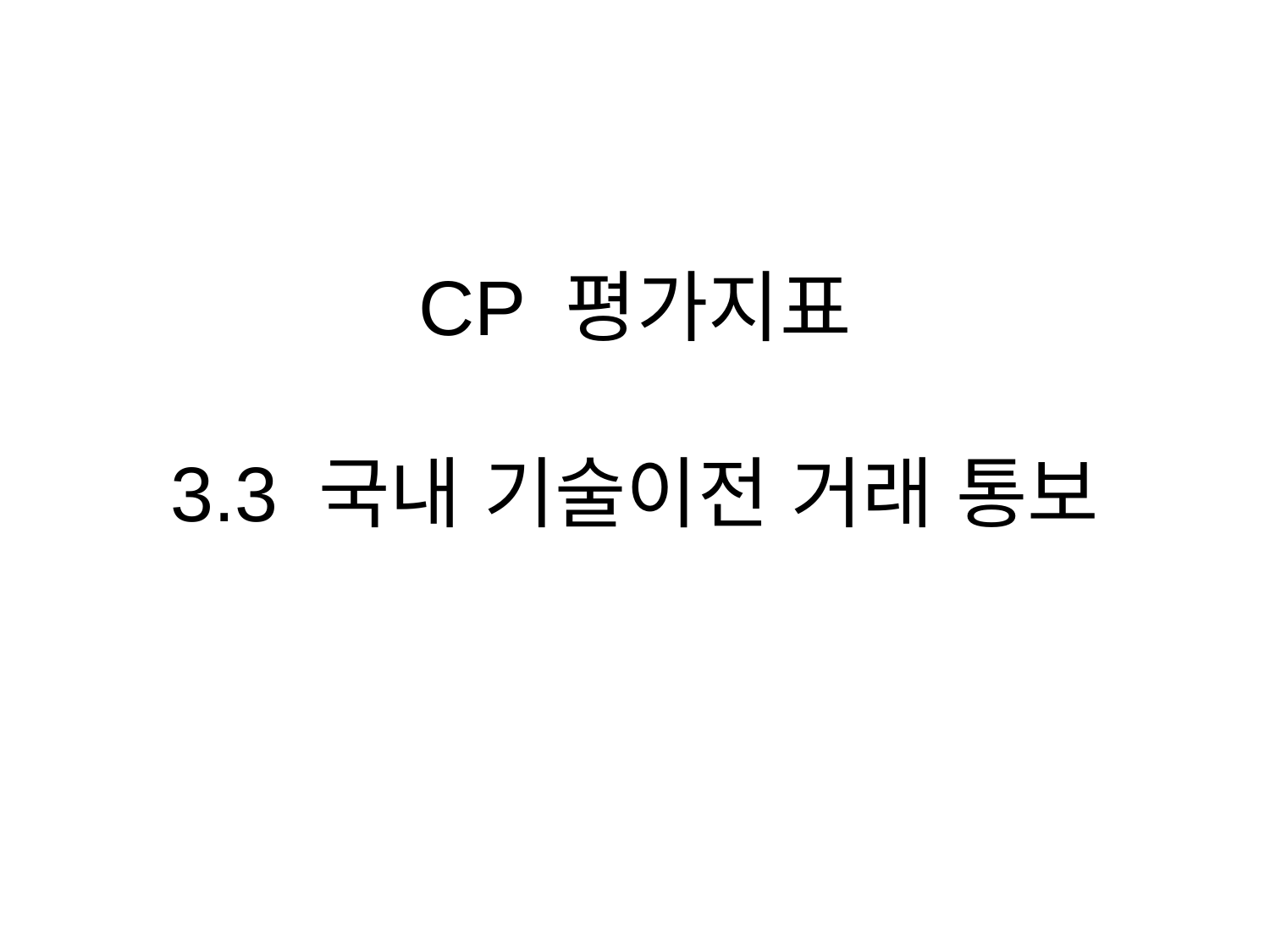

# CP 평가지표 3.3 국내 기술이전 거래 통보